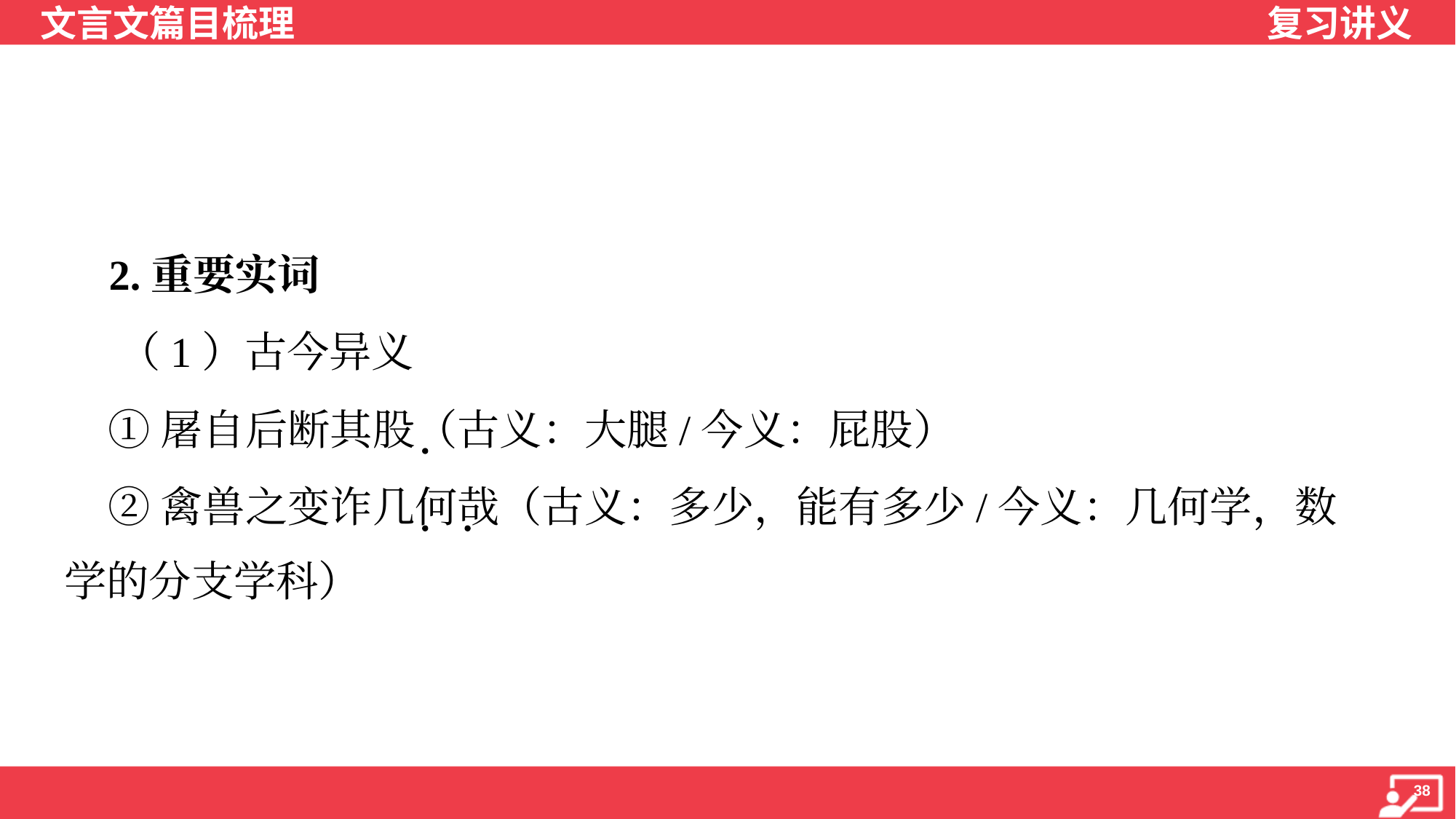

2.重要实词
    （1）古今异义
    ①屠自后断其股（古义：大腿/今义：屁股）
    ②禽兽之变诈几何哉（古义：多少，能有多少/今义：几何学，数
学的分支学科）